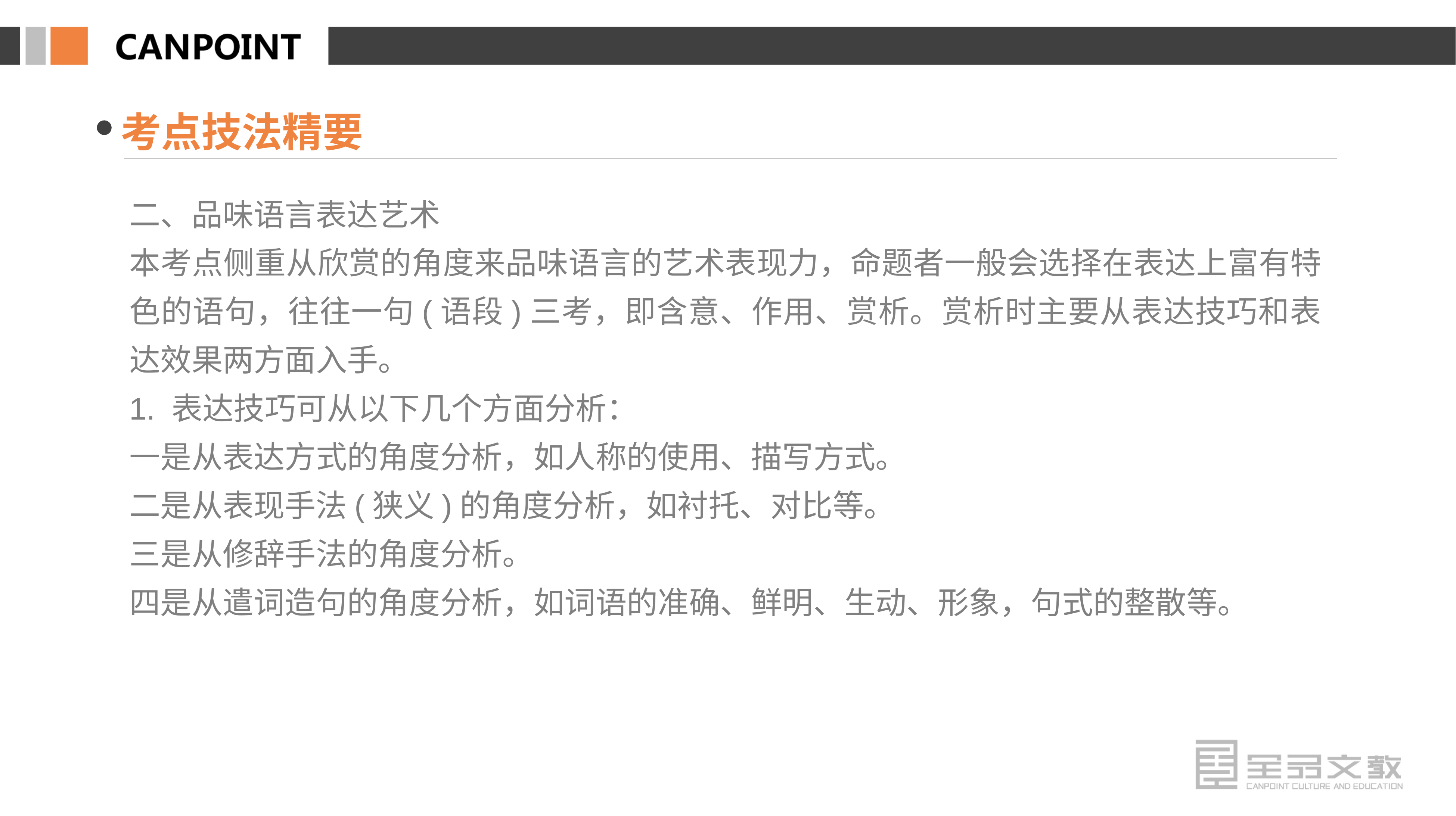

考点技法精要

二、品味语言表达艺术
本考点侧重从欣赏的角度来品味语言的艺术表现力，命题者一般会选择在表达上富有特色的语句，往往一句(语段)三考，即含意、作用、赏析。赏析时主要从表达技巧和表达效果两方面入手。
1. 表达技巧可从以下几个方面分析：
一是从表达方式的角度分析，如人称的使用、描写方式。
二是从表现手法(狭义)的角度分析，如衬托、对比等。
三是从修辞手法的角度分析。
四是从遣词造句的角度分析，如词语的准确、鲜明、生动、形象，句式的整散等。